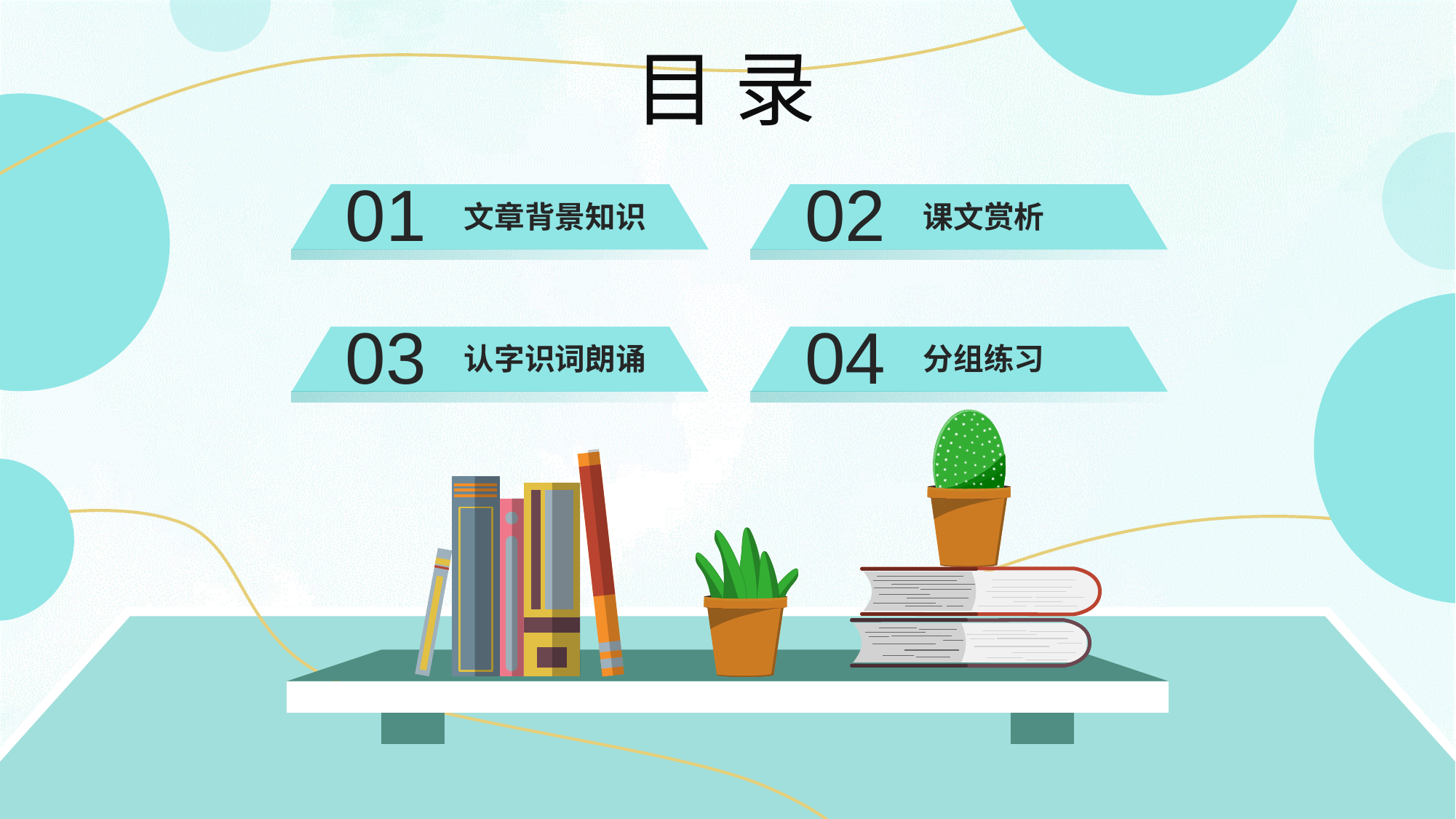

目 录

01
02

文章背景知识
课文赏析

03
04

认字识词朗诵
分组练习